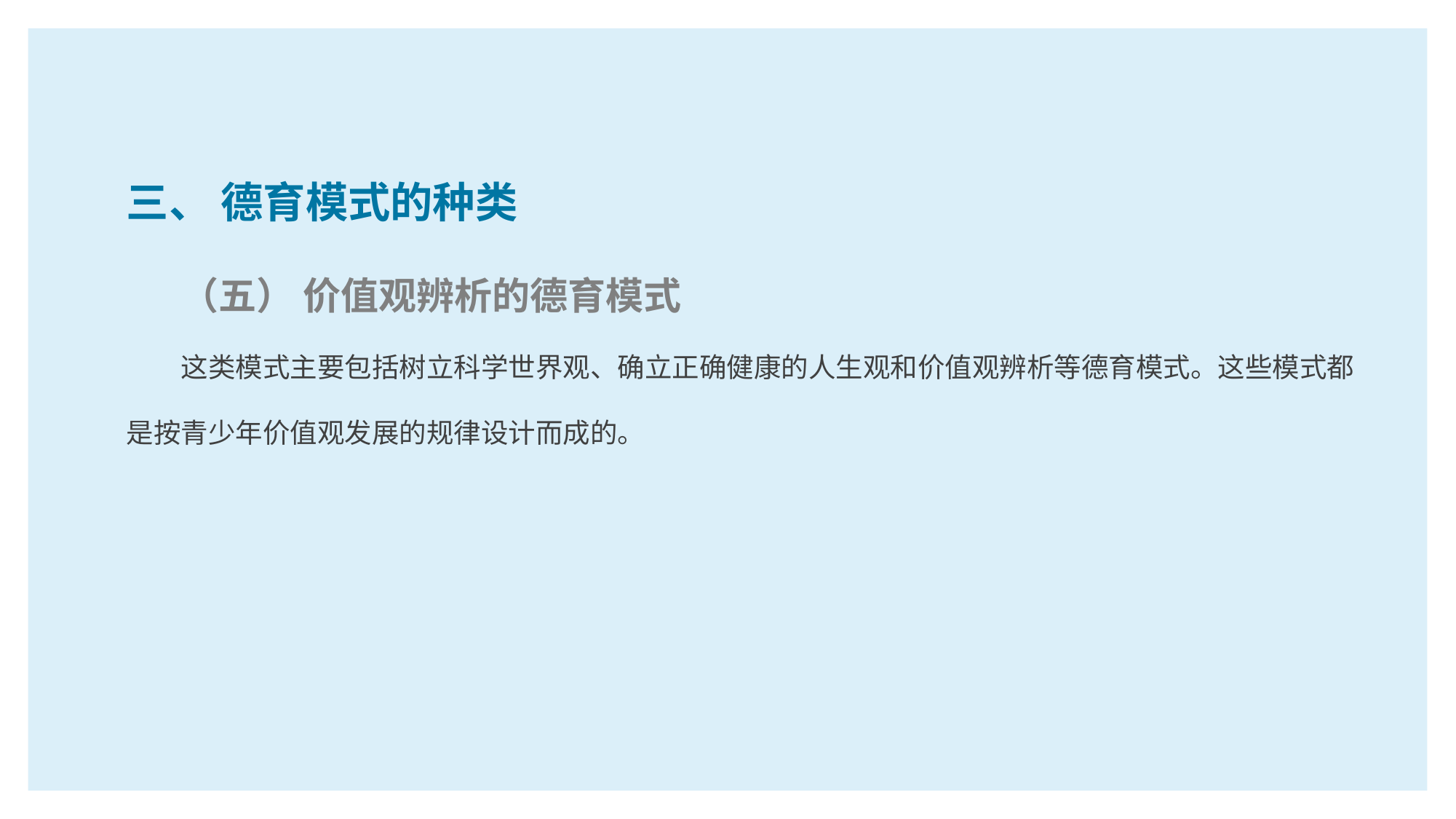

三、 德育模式的种类
（五） 价值观辨析的德育模式
这类模式主要包括树立科学世界观、确立正确健康的人生观和价值观辨析等德育模式。这些模式都是按青少年价值观发展的规律设计而成的。